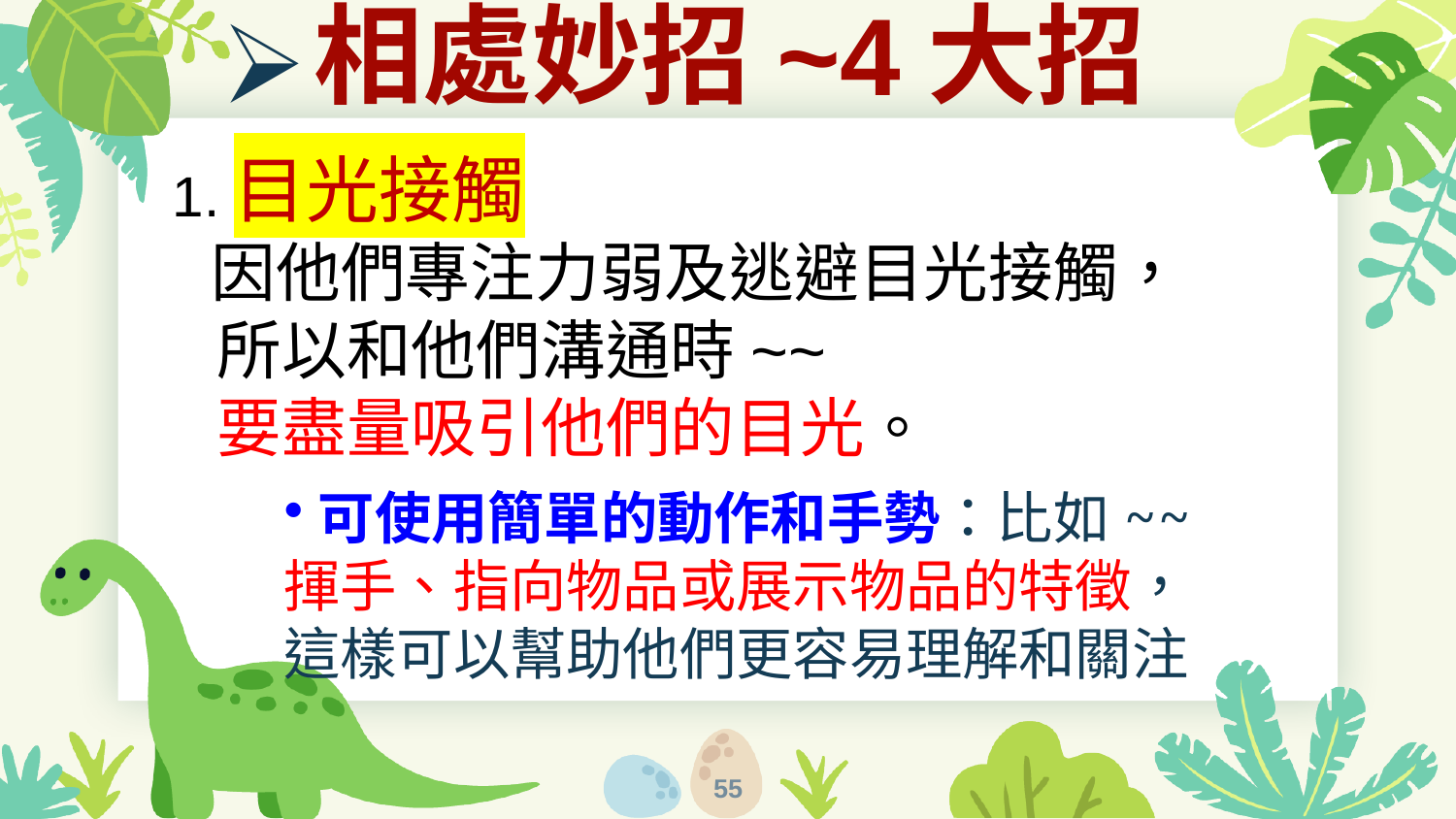

# 相處妙招~4大招
1.目光接觸
  因他們專注力弱及逃避目光接觸，
  所以和他們溝通時~~
  要盡量吸引他們的目光。
可使用簡單的動作和手勢：比如~~
揮手、指向物品或展示物品的特徵，這樣可以幫助他們更容易理解和關注
55